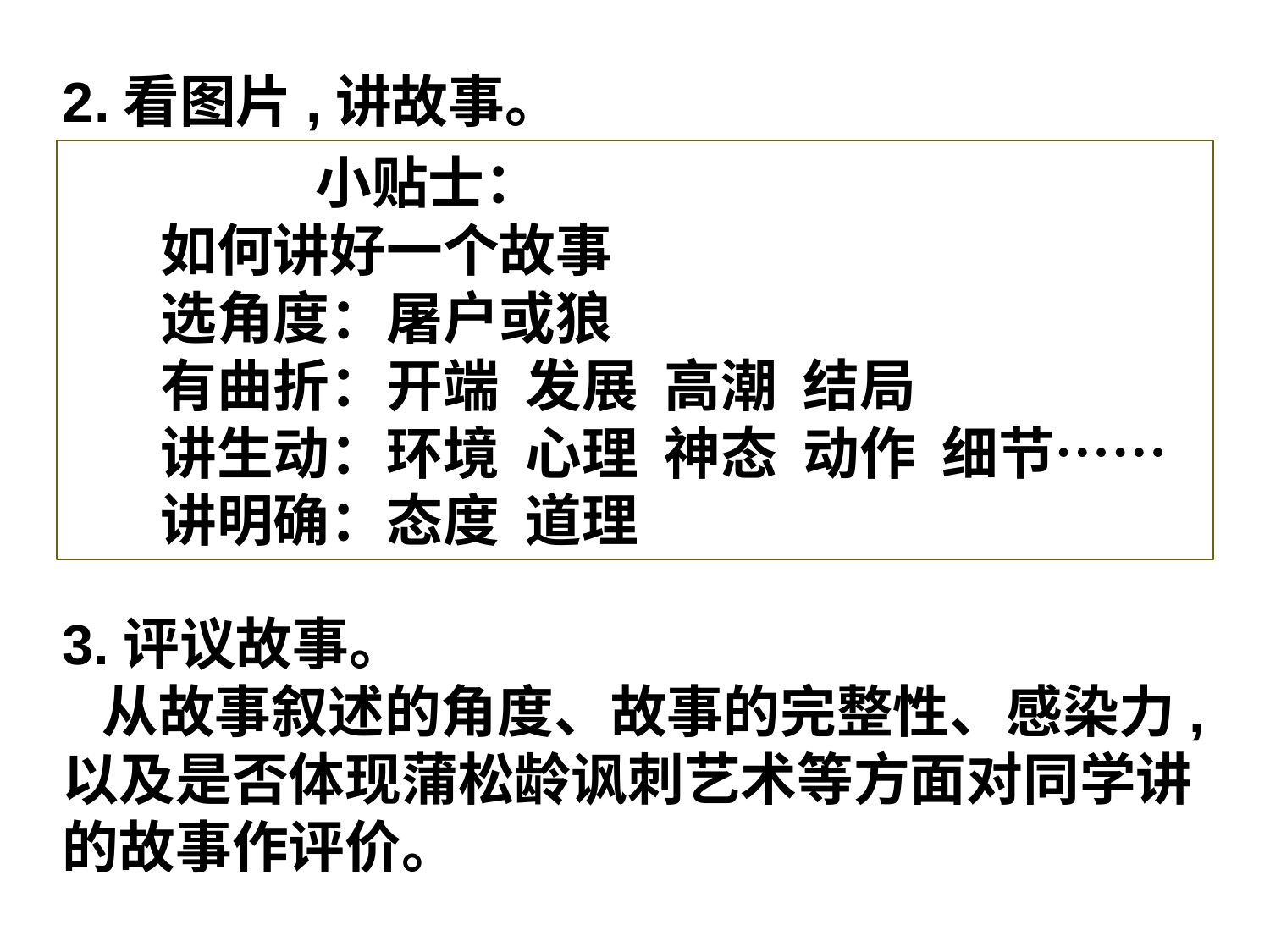

2.看图片,讲故事。
                  小贴士：
      如何讲好一个故事
      选角度：屠户或狼
      有曲折：开端  发展  高潮  结局
      讲生动：环境  心理  神态  动作  细节……
      讲明确：态度  道理
3.评议故事。
  从故事叙述的角度、故事的完整性、感染力,以及是否体现蒲松龄讽刺艺术等方面对同学讲的故事作评价。